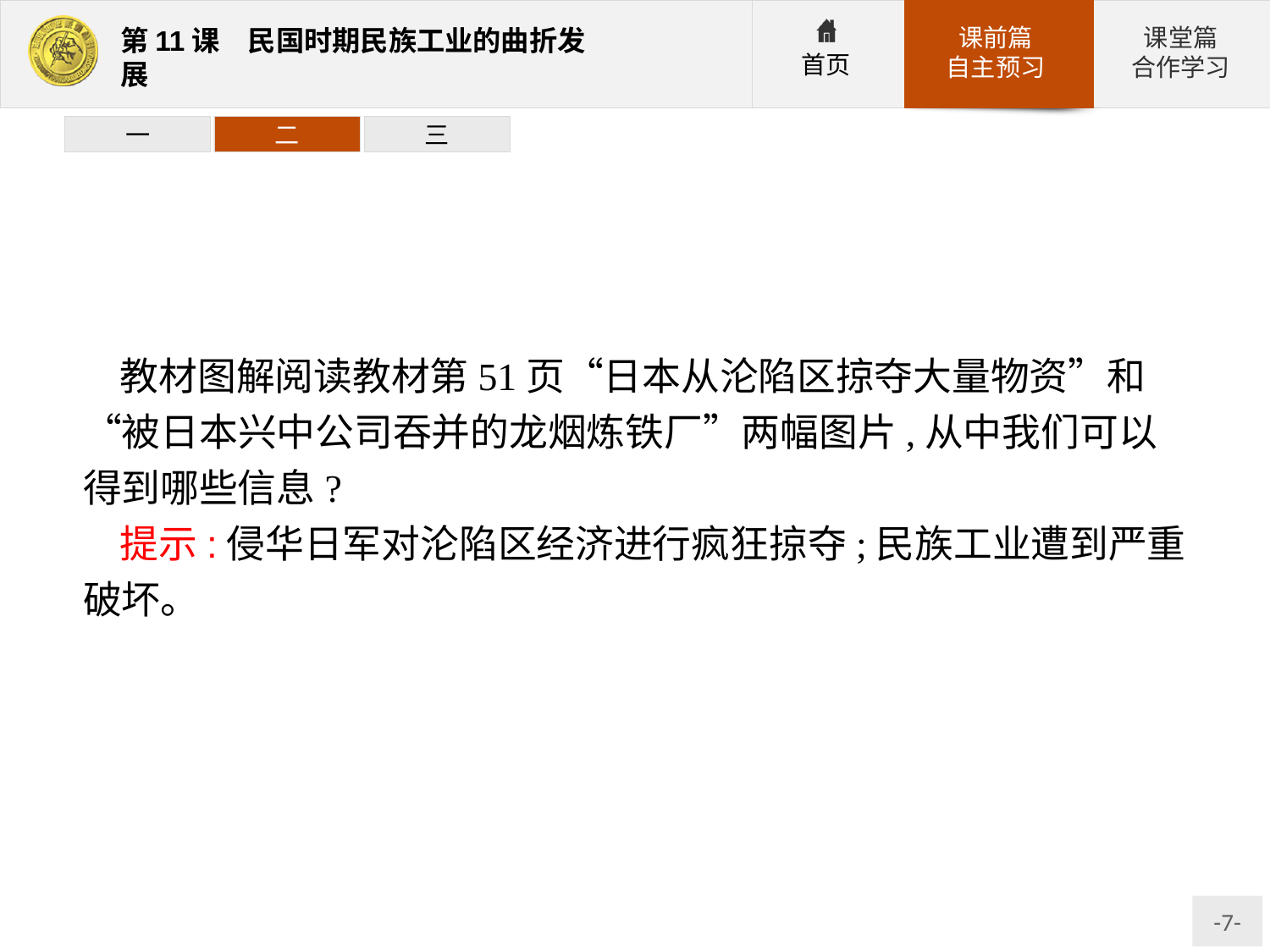

一
二
三
教材图解阅读教材第51页“日本从沦陷区掠夺大量物资”和“被日本兴中公司吞并的龙烟炼铁厂”两幅图片,从中我们可以得到哪些信息?
提示:侵华日军对沦陷区经济进行疯狂掠夺;民族工业遭到严重破坏。